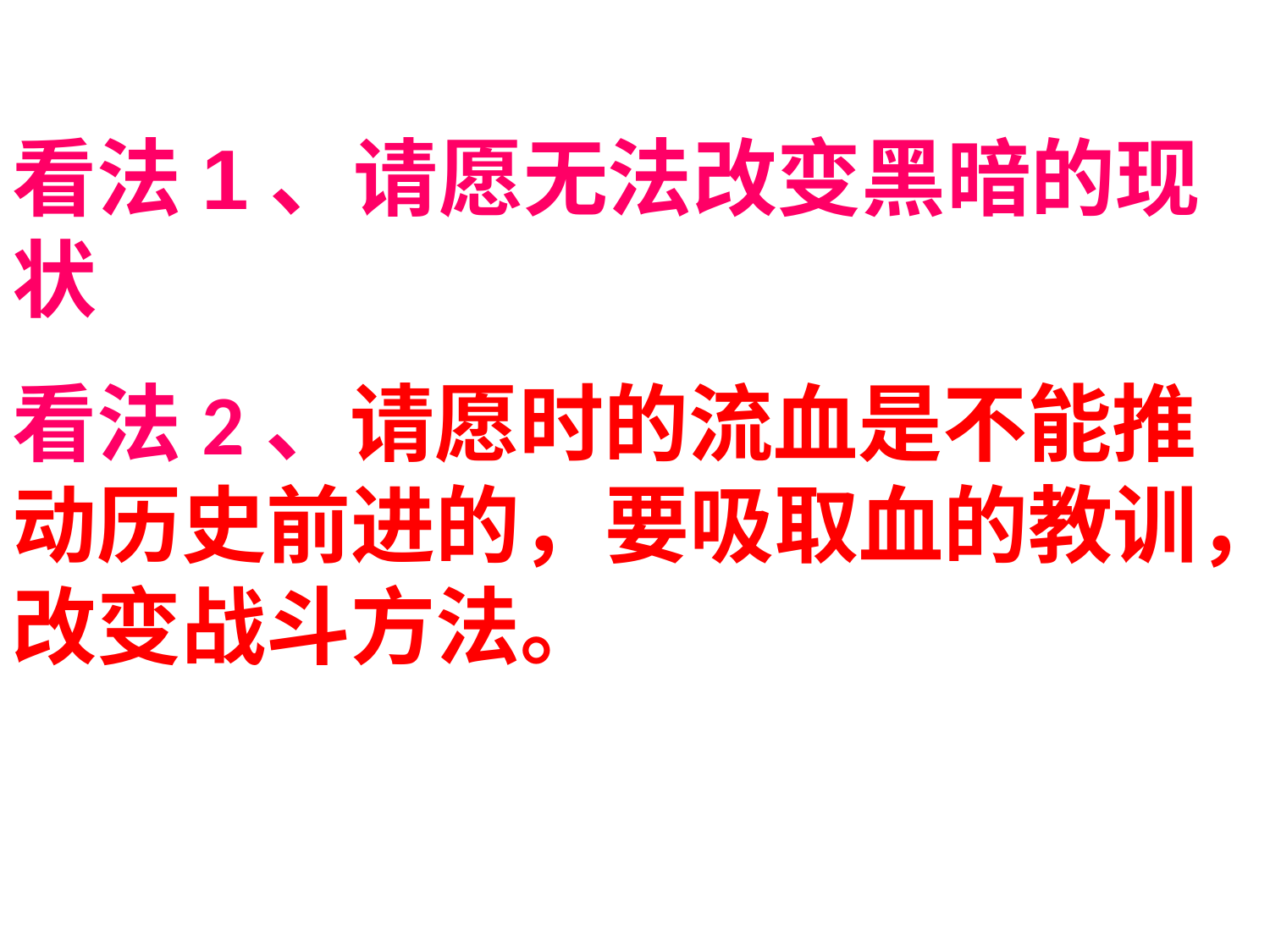

看法1、请愿无法改变黑暗的现状
看法2、请愿时的流血是不能推动历史前进的，要吸取血的教训，改变战斗方法。